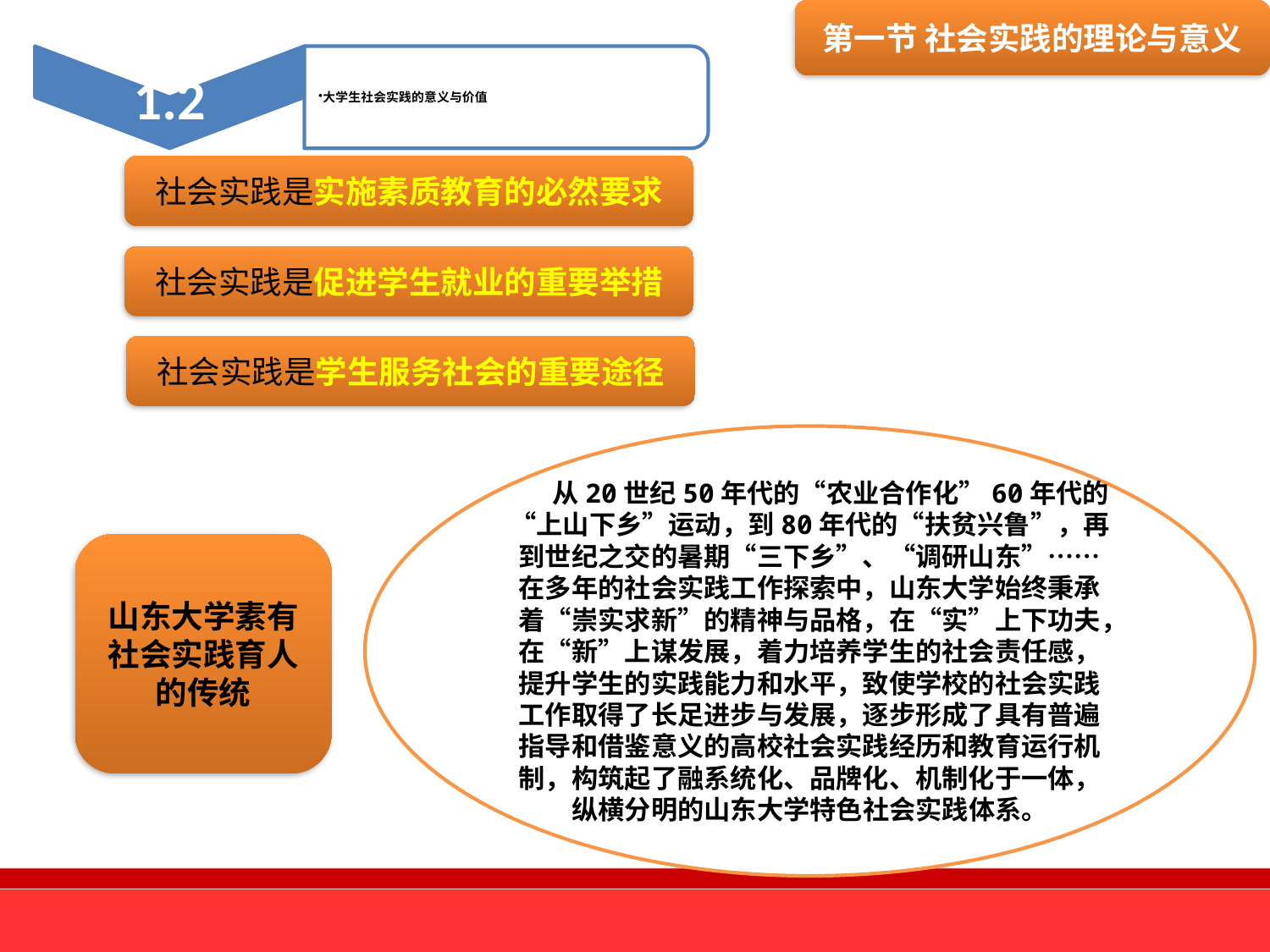

第一节 社会实践的理论与意义
大学生社会实践的意义与价值
1.2
社会实践是实施素质教育的必然要求
社会实践是促进学生就业的重要举措
社会实践是学生服务社会的重要途径
      从20世纪50年代的“农业合作化”60年代的“上山下乡”运动，到80年代的“扶贫兴鲁”，再到世纪之交的暑期“三下乡”、“调研山东”……在多年的社会实践工作探索中，山东大学始终秉承着“崇实求新”的精神与品格，在“实”上下功夫，在“新”上谋发展，着力培养学生的社会责任感，提升学生的实践能力和水平，致使学校的社会实践工作取得了长足进步与发展，逐步形成了具有普遍指导和借鉴意义的高校社会实践经历和教育运行机制，构筑起了融系统化、品牌化、机制化于一体，纵横分明的山东大学特色社会实践体系。
山东大学素有社会实践育人的传统